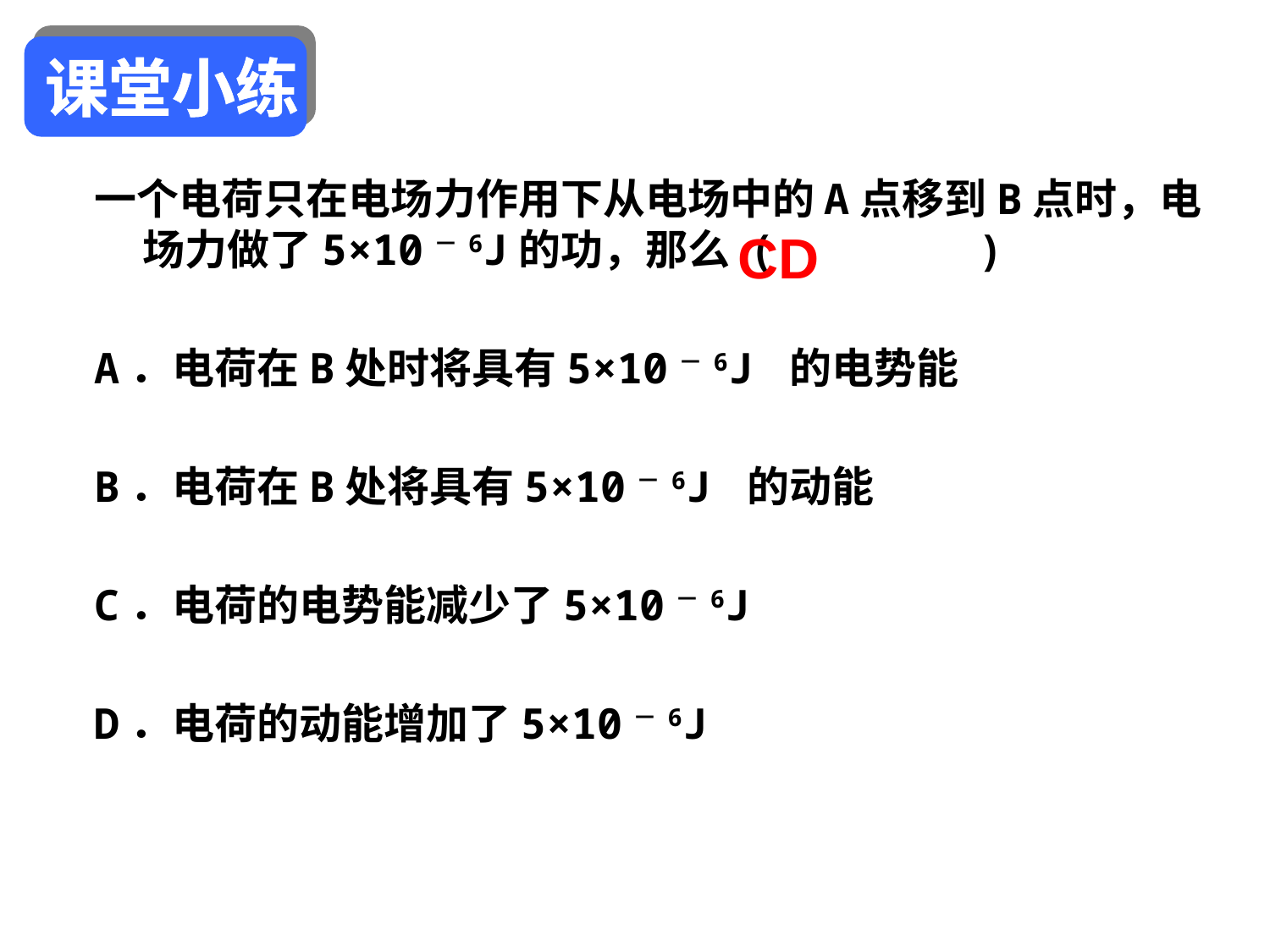

课堂小练
一个电荷只在电场力作用下从电场中的A点移到B点时，电场力做了5×10－6J的功，那么 (        )

A．电荷在B处时将具有5×10－6J 的电势能

B．电荷在B处将具有5×10－6J 的动能

C．电荷的电势能减少了5×10－6J

D．电荷的动能增加了5×10－6J
CD